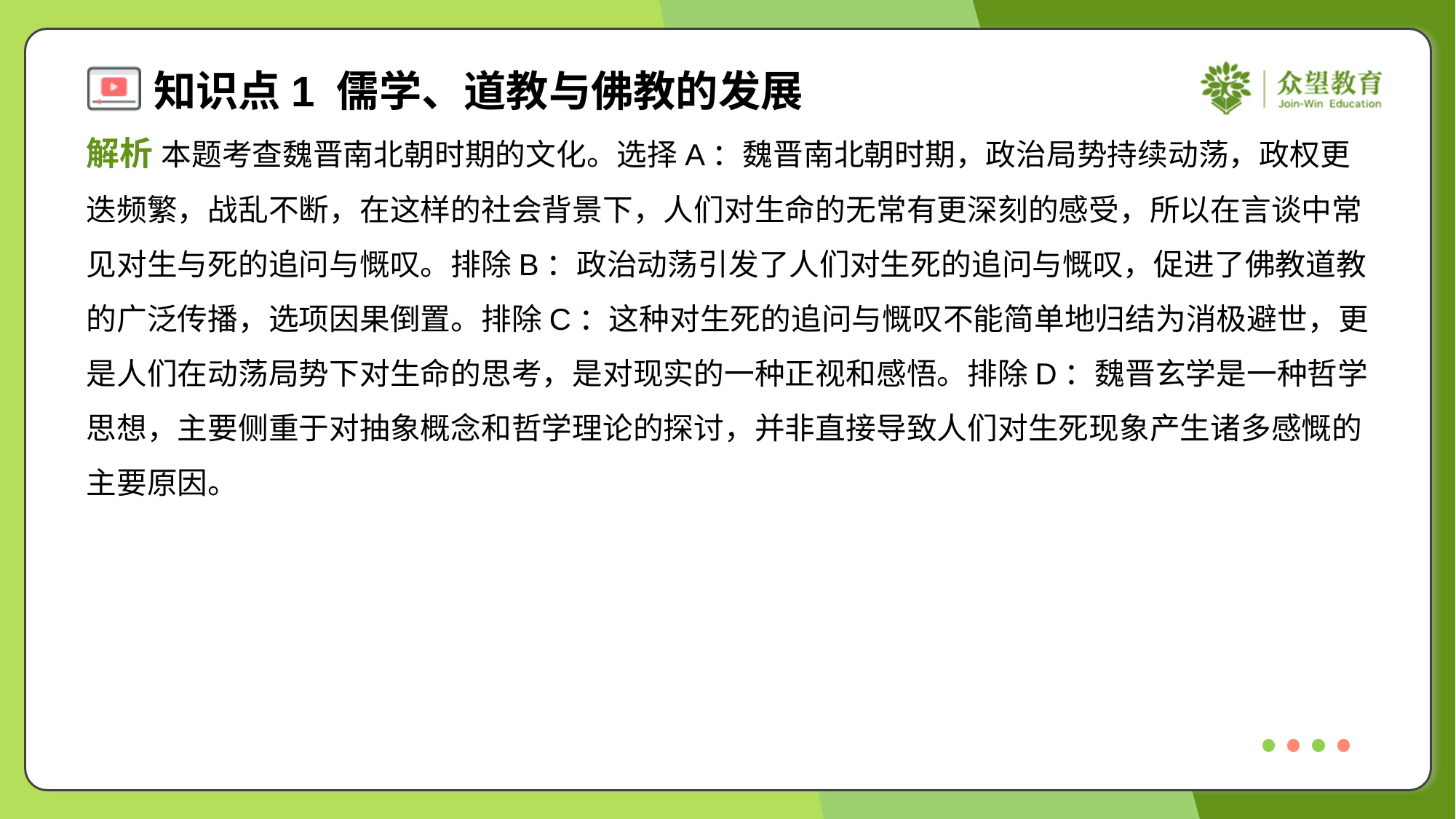

解析 本题考查魏晋南北朝时期的文化。选择A：魏晋南北朝时期，政治局势持续动荡，政权更
迭频繁，战乱不断，在这样的社会背景下，人们对生命的无常有更深刻的感受，所以在言谈中常
见对生与死的追问与慨叹。排除B：政治动荡引发了人们对生死的追问与慨叹，促进了佛教道教
的广泛传播，选项因果倒置。排除C：这种对生死的追问与慨叹不能简单地归结为消极避世，更
是人们在动荡局势下对生命的思考，是对现实的一种正视和感悟。排除D：魏晋玄学是一种哲学
思想，主要侧重于对抽象概念和哲学理论的探讨，并非直接导致人们对生死现象产生诸多感慨的
主要原因。